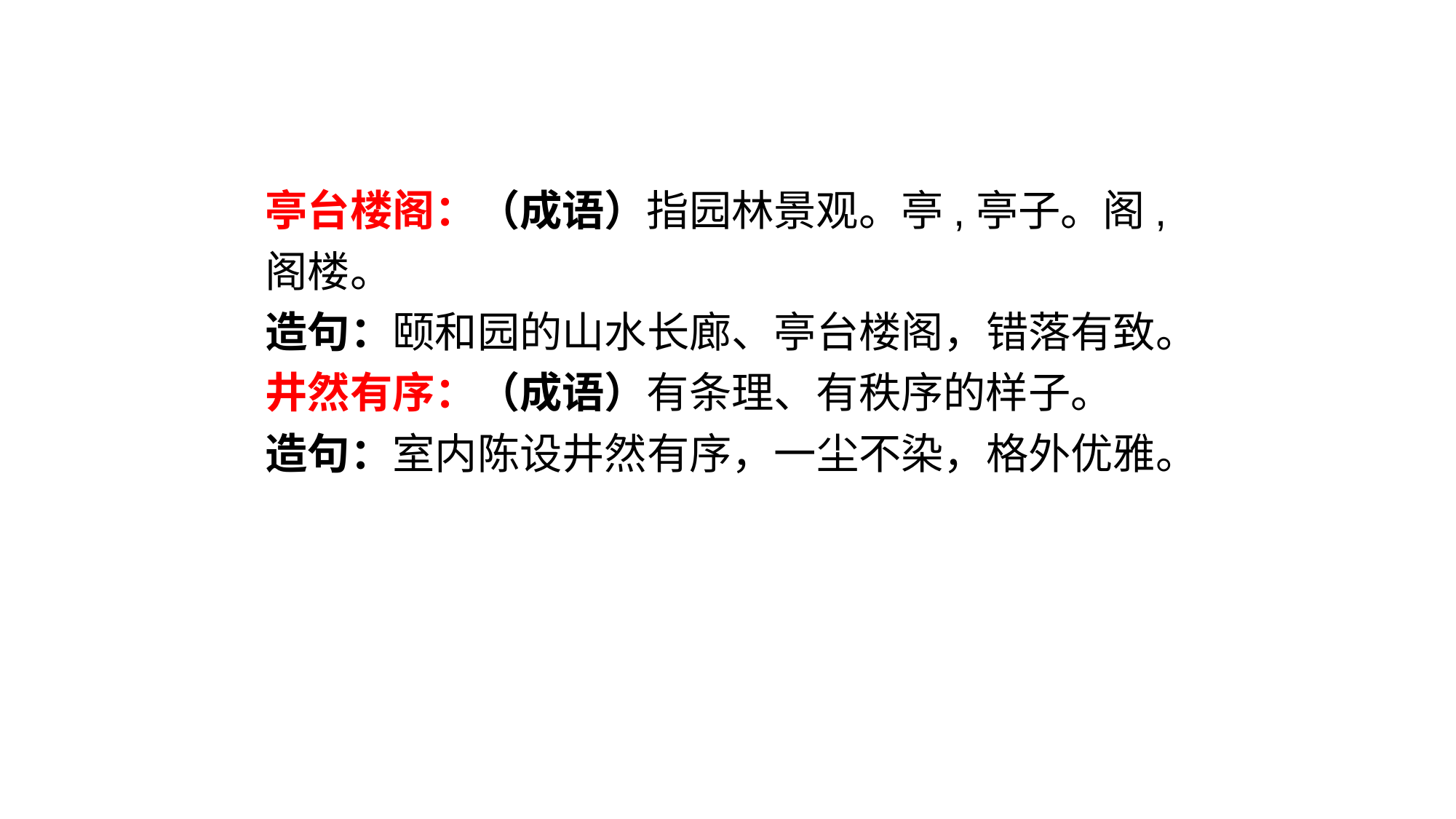

亭台楼阁：（成语）指园林景观。亭,亭子。阁,阁楼。
造句：颐和园的山水长廊、亭台楼阁，错落有致。
井然有序：（成语）有条理、有秩序的样子。
造句：室内陈设井然有序，一尘不染，格外优雅。